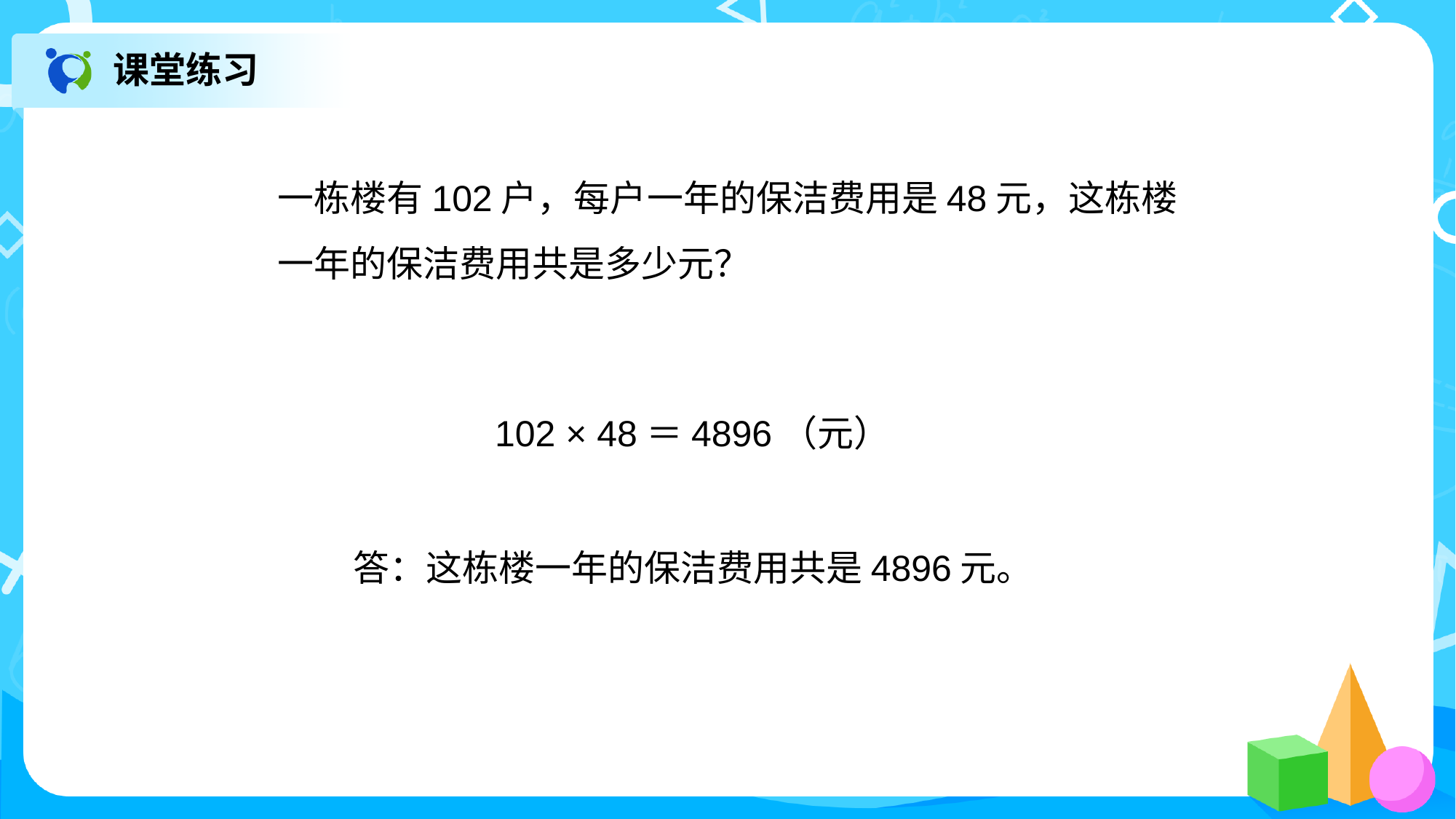

课堂练习
一栋楼有102户，每户一年的保洁费用是48元，这栋楼
一年的保洁费用共是多少元？
102 × 48＝4896（元）
答：这栋楼一年的保洁费用共是4896元。